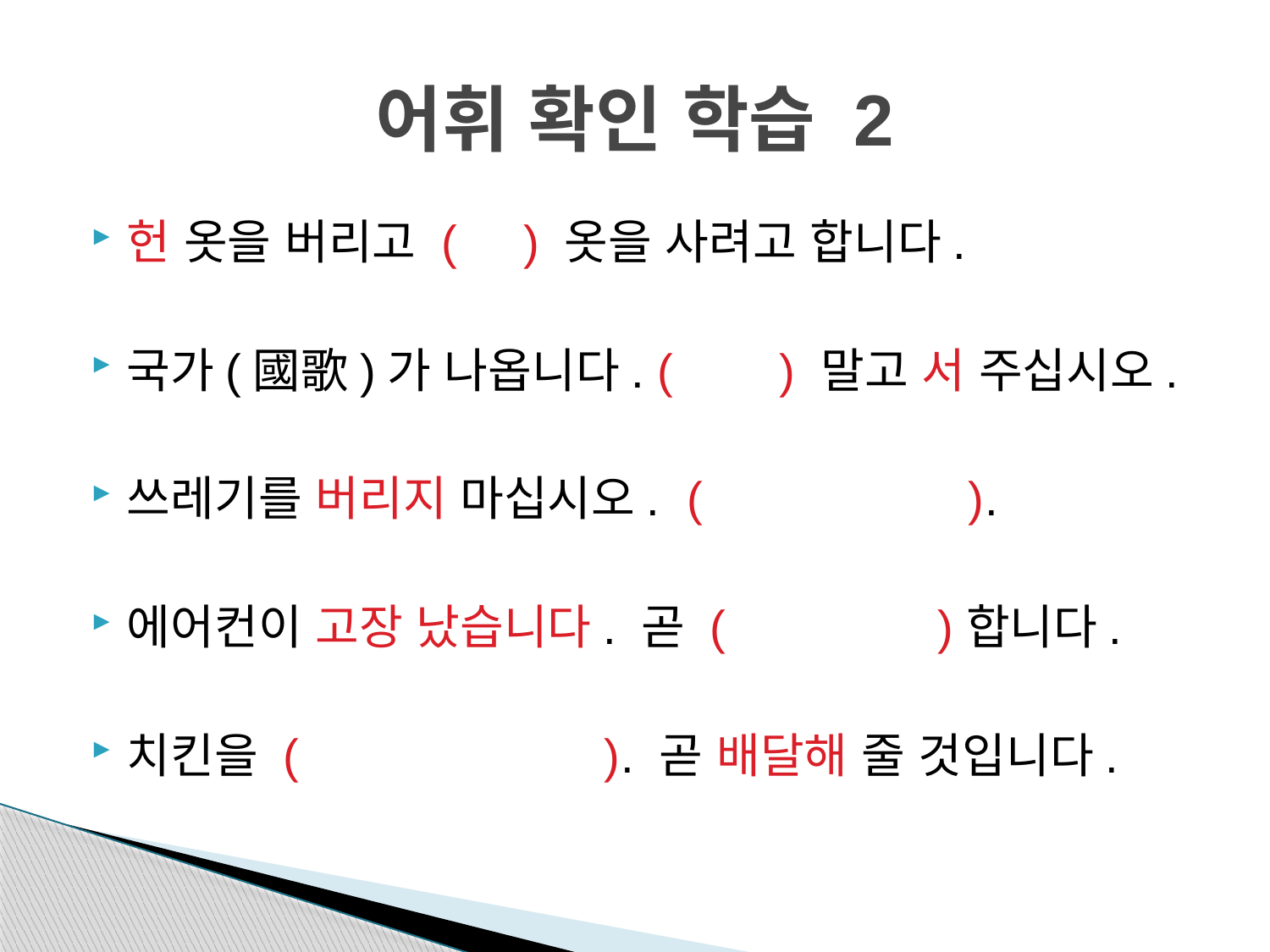

# 어휘 확인 학습 2
헌 옷을 버리고 (     ) 옷을 사려고 합니다.

국가(國歌)가 나옵니다. (        ) 말고 서 주십시오.

쓰레기를 버리지 마십시오.  (                    ).

에어컨이 고장 났습니다. 곧 (                )합니다.

치킨을 (                       ). 곧 배달해 줄 것입니다.